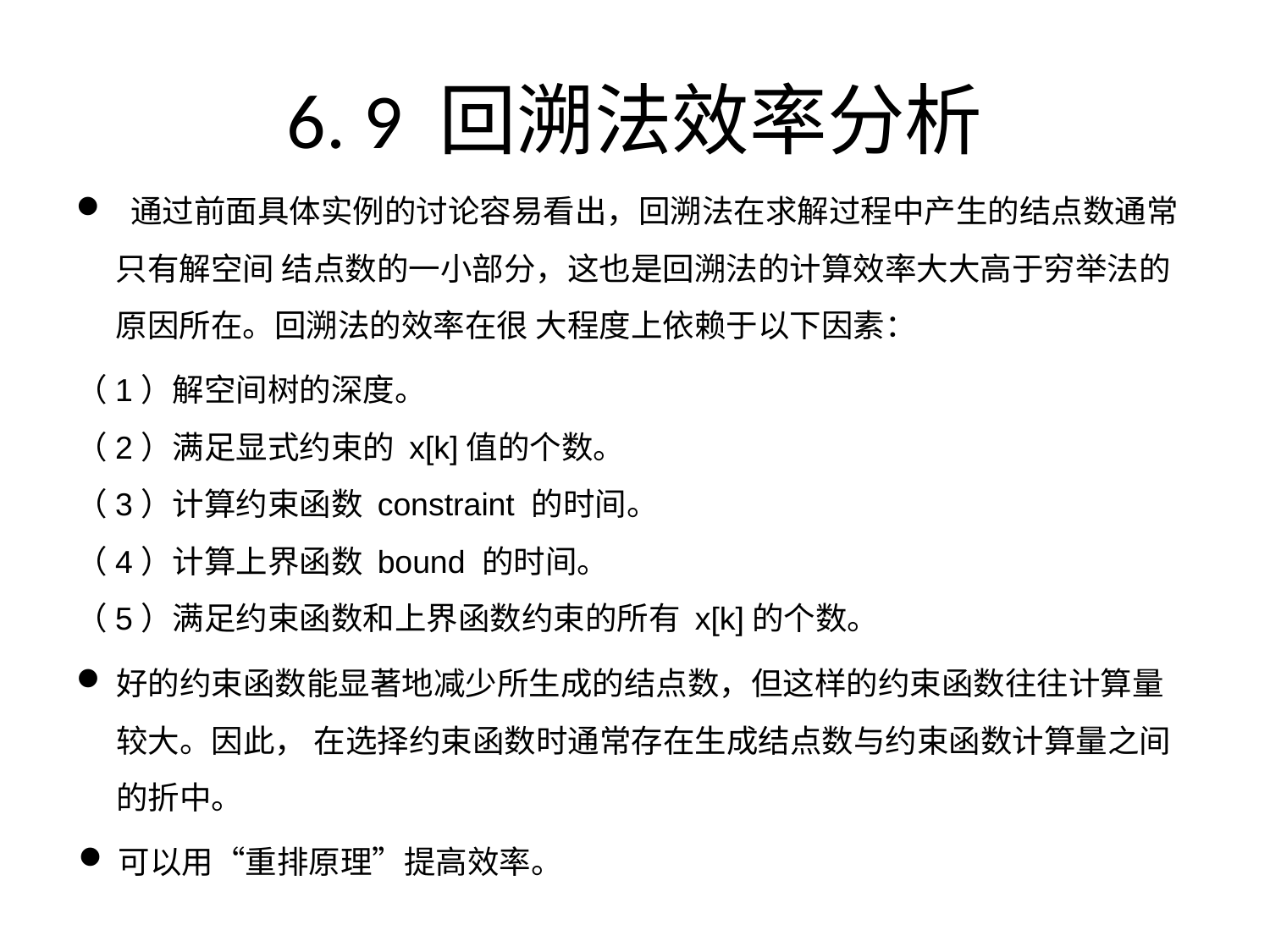

# 6. 9 回溯法效率分析
 通过前面具体实例的讨论容易看出，回溯法在求解过程中产生的结点数通常只有解空间 结点数的一小部分，这也是回溯法的计算效率大大高于穷举法的原因所在。回溯法的效率在很 大程度上依赖于以下因素：
（1）解空间树的深度。
（2）满足显式约束的 x[k]值的个数。
（3）计算约束函数 constraint 的时间。
（4）计算上界函数 bound 的时间。
（5）满足约束函数和上界函数约束的所有 x[k]的个数。
好的约束函数能显著地减少所生成的结点数，但这样的约束函数往往计算量较大。因此， 在选择约束函数时通常存在生成结点数与约束函数计算量之间的折中。
可以用“重排原理”提高效率。